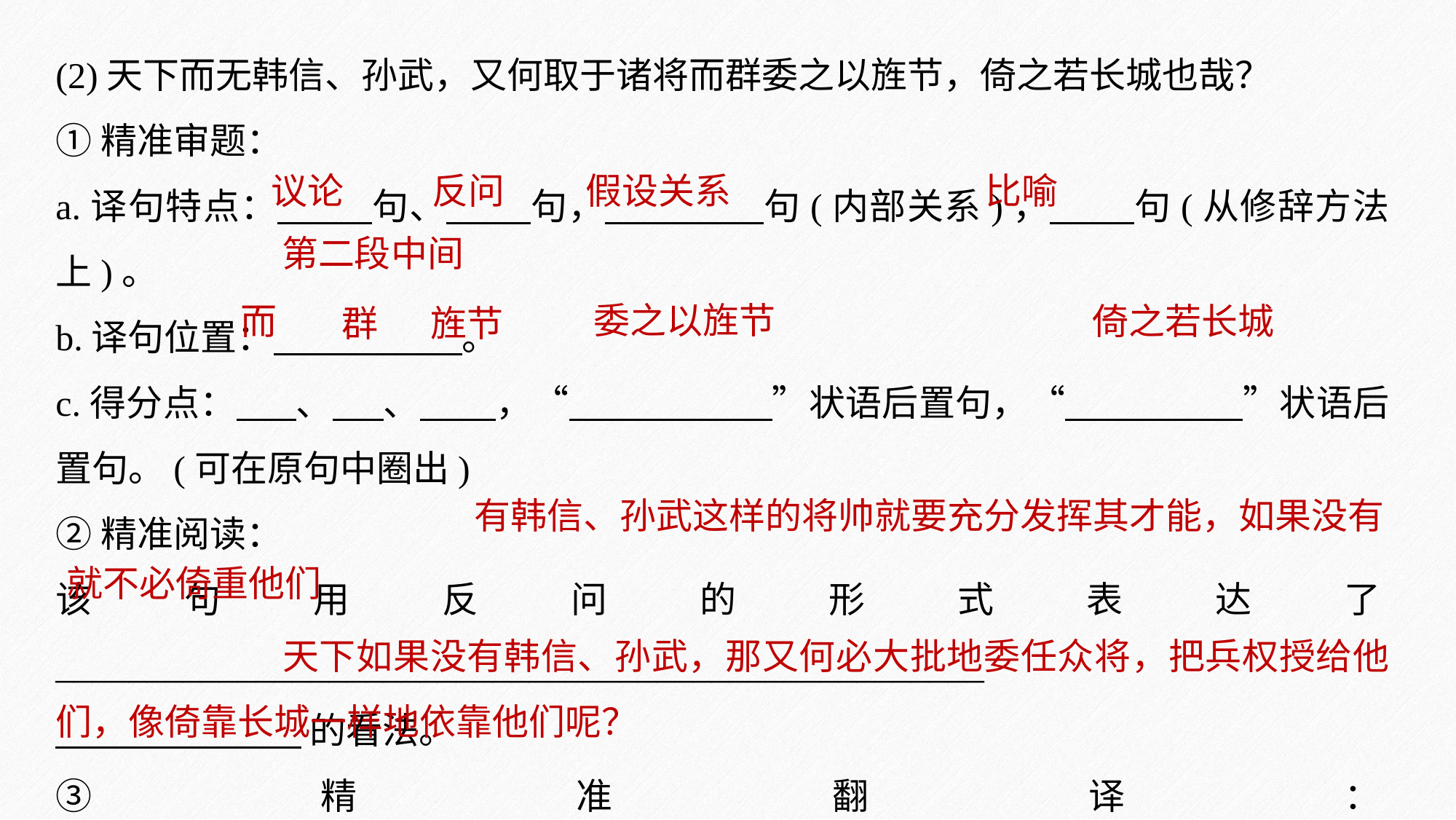

(2)天下而无韩信、孙武，又何取于诸将而群委之以旌节，倚之若长城也哉？
①精准审题：
a.译句特点：          句、         句，                 句(内部关系)，         句(从修辞方法上)。
b.译句位置：                       。
c.得分点：       、      、         ，“                        ”状语后置句，“                     ”状语后置句。(可在原句中圈出)
②精准阅读：
该句用反问的形式表达了___________________________________________________
                              的看法。
③精准翻译：_____________________________________________________________
________________________________
议论
反问
假设关系
比喻
第二段中间
委之以旌节
而
倚之若长城
群
旌节
有韩信、孙武这样的将帅就要充分发挥其才能，如果没有
就不必倚重他们
                         天下如果没有韩信、孙武，那又何必大批地委任众将，把兵权授给他们，像倚靠长城一样地依靠他们呢？